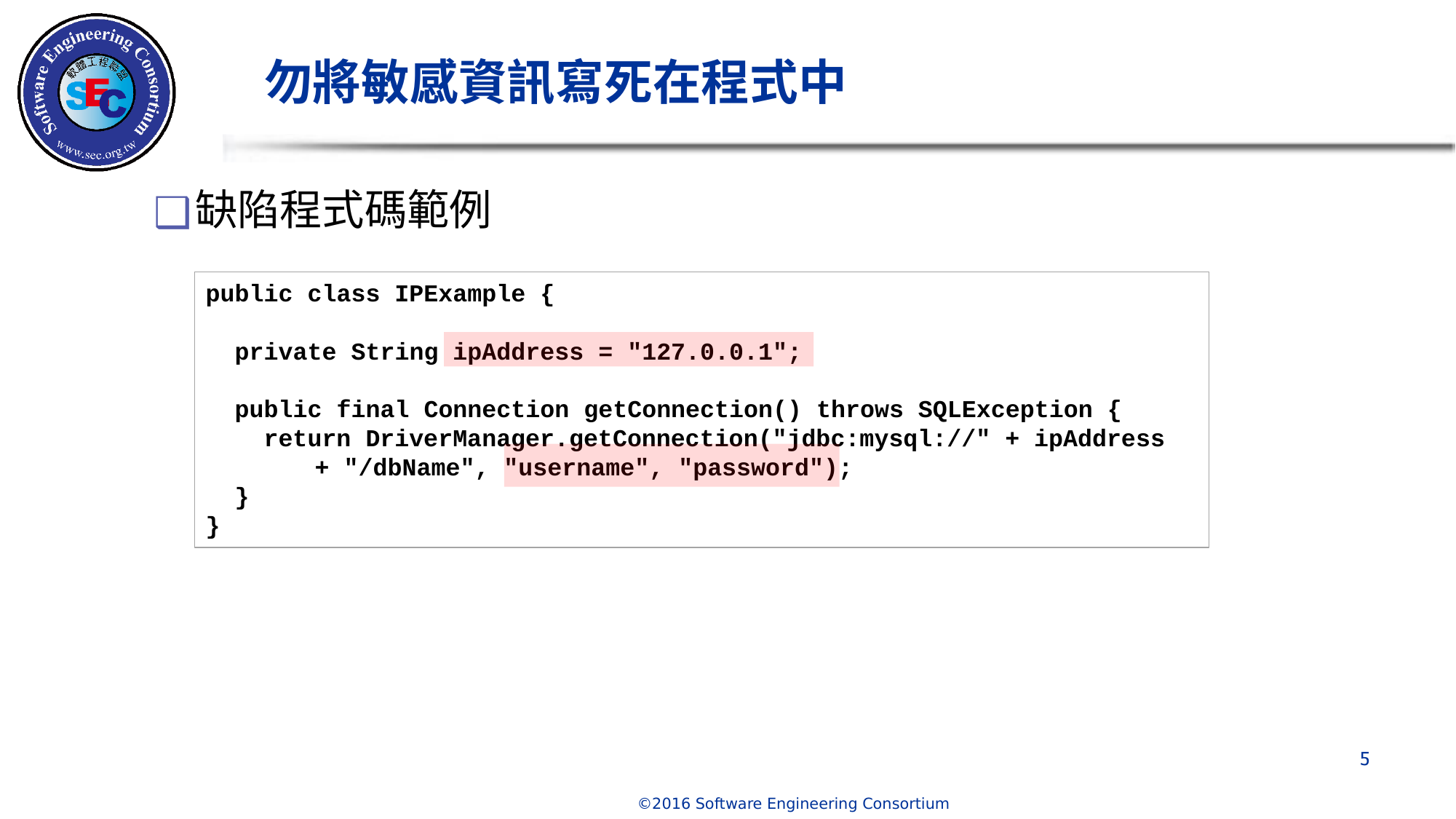

# 勿將敏感資訊寫死在程式中
缺陷程式碼範例
public class IPExample {

  private String ipAddress = "127.0.0.1";

  public final Connection getConnection() throws SQLException {
    return DriverManager.getConnection("jdbc:mysql://" + ipAddress
	+ "/dbName", "username", "password");
  }
}

5